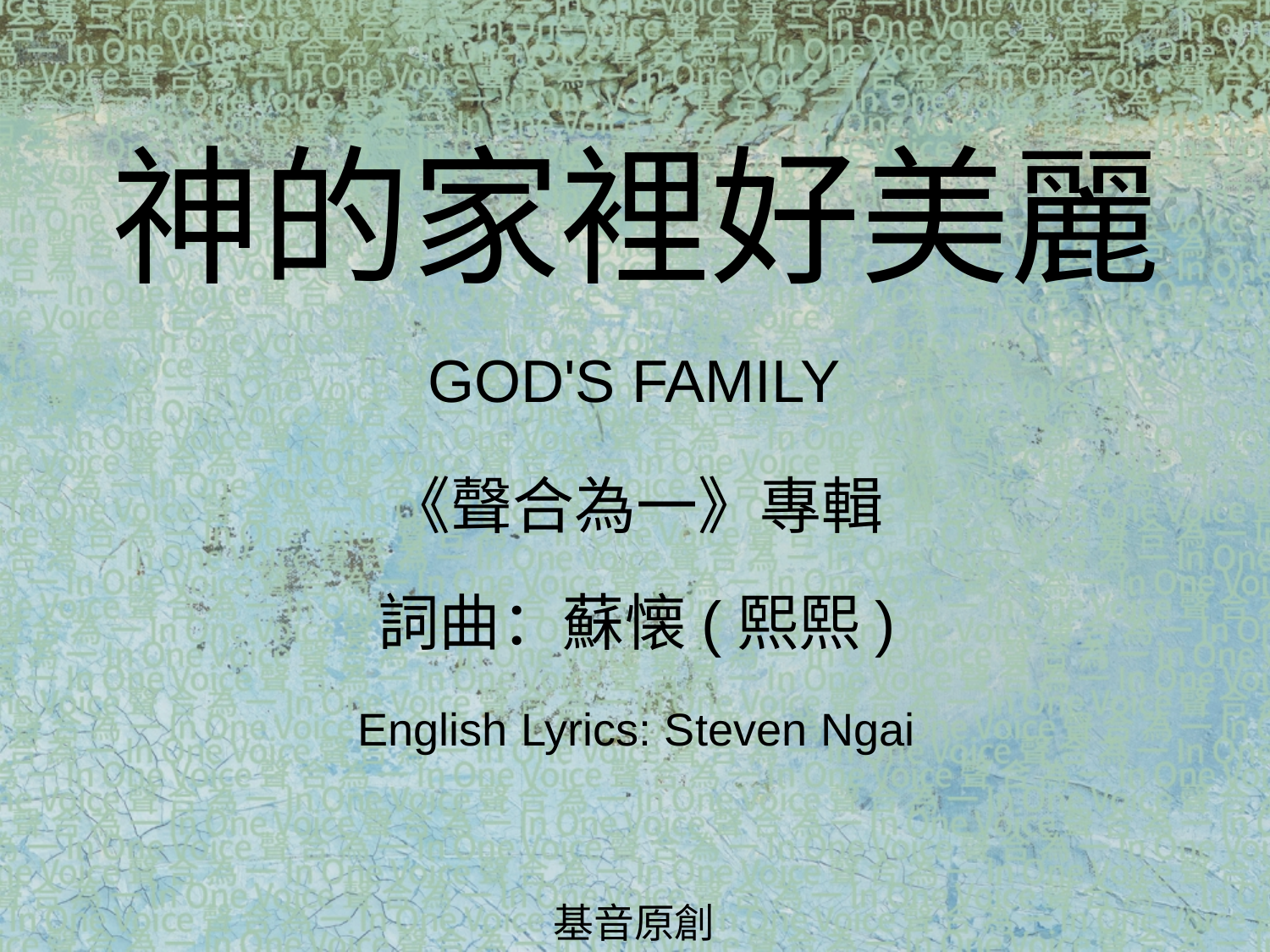

神的家裡好美麗
GOD'S FAMILY
# 《聲合為一》專輯 詞曲：蘇懐(熙熙) English Lyrics: Steven Ngai

基音原創